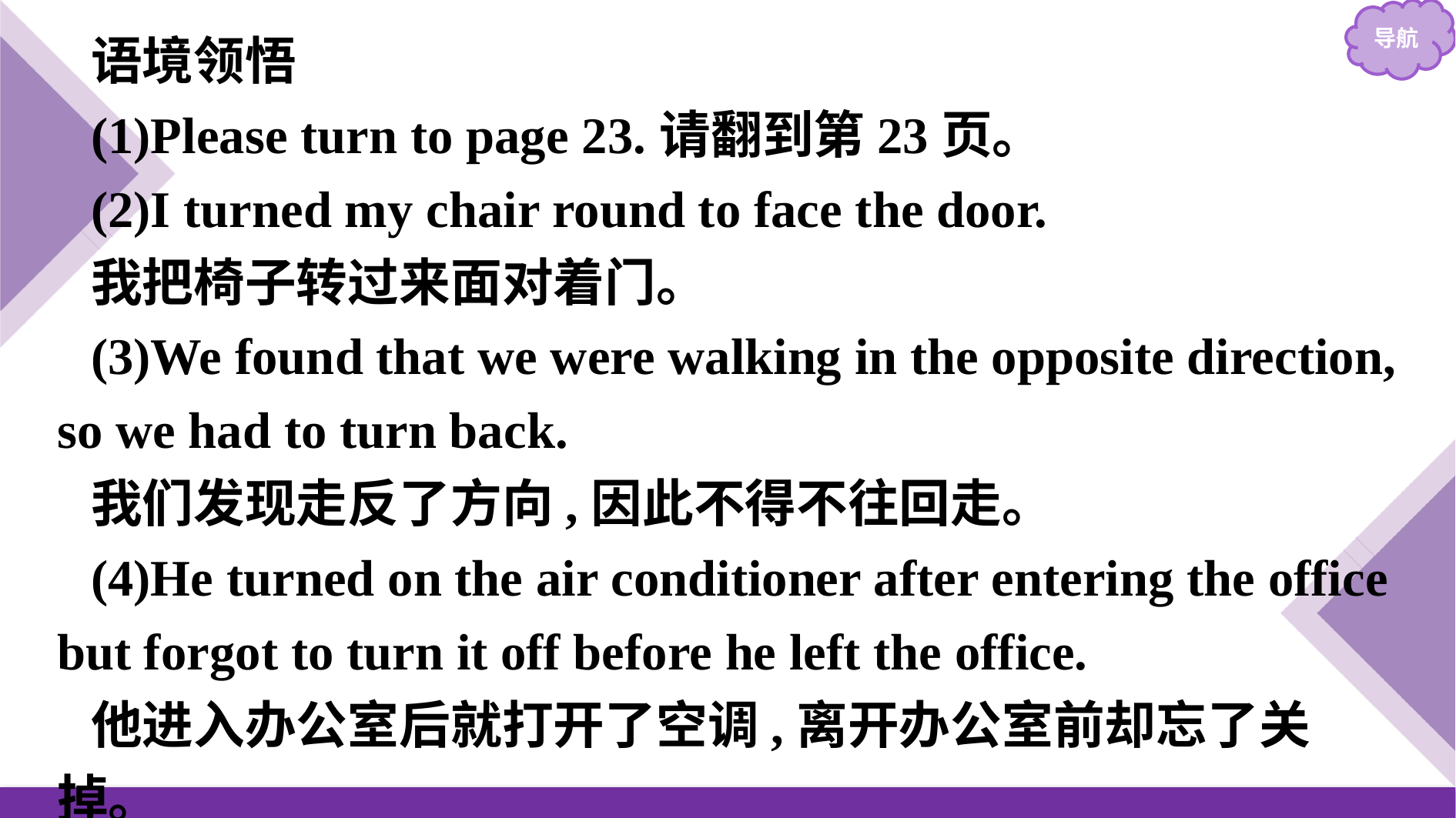

语境领悟
(1)Please turn to page 23.请翻到第23页。
(2)I turned my chair round to face the door.
我把椅子转过来面对着门。
(3)We found that we were walking in the opposite direction, so we had to turn back.
我们发现走反了方向,因此不得不往回走。
(4)He turned on the air conditioner after entering the office but forgot to turn it off before he left the office.
他进入办公室后就打开了空调,离开办公室前却忘了关掉。